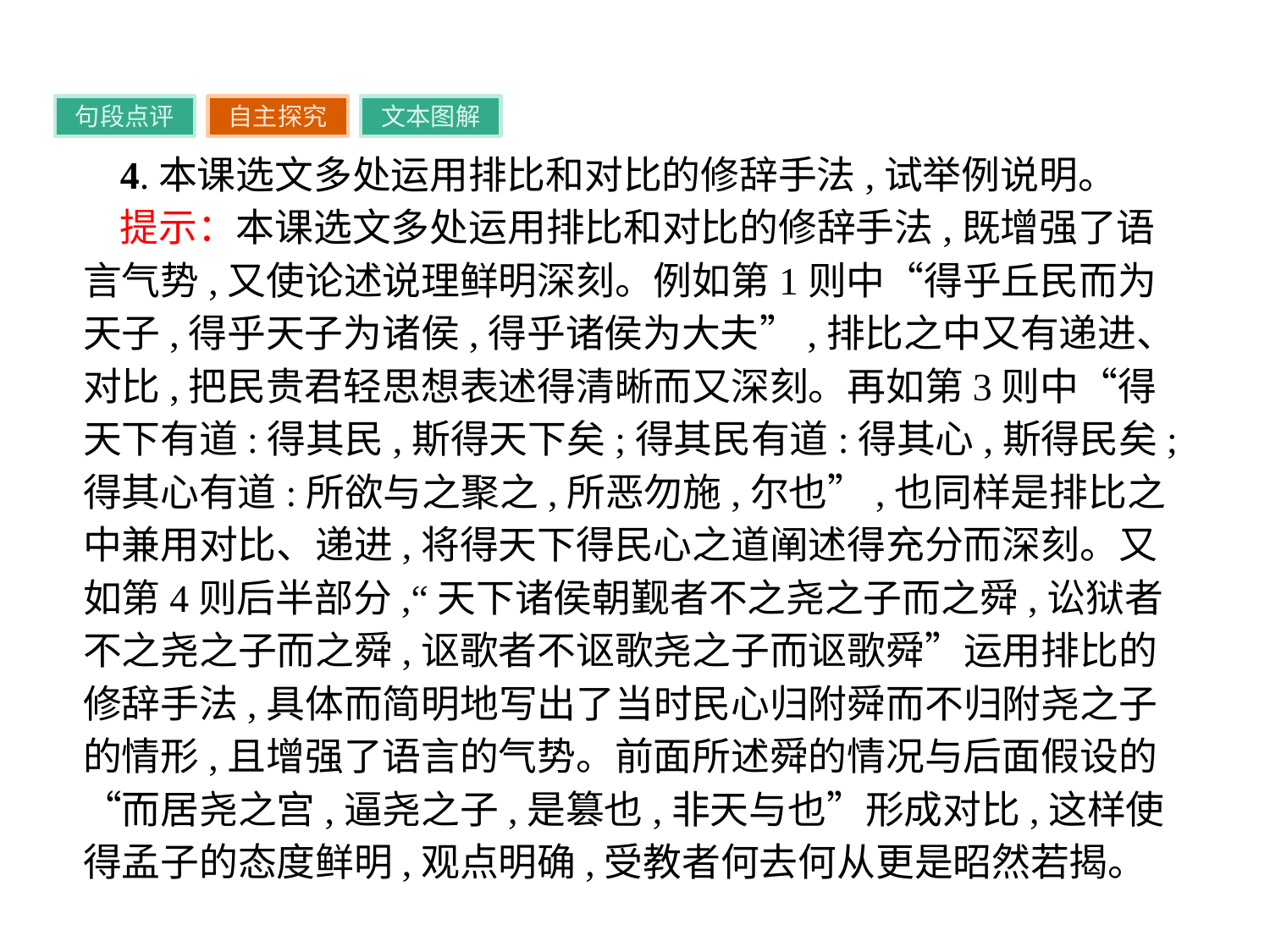

句段点评
自主探究
文本图解
4.本课选文多处运用排比和对比的修辞手法,试举例说明。
提示：本课选文多处运用排比和对比的修辞手法,既增强了语言气势,又使论述说理鲜明深刻。例如第1则中“得乎丘民而为天子,得乎天子为诸侯,得乎诸侯为大夫”,排比之中又有递进、对比,把民贵君轻思想表述得清晰而又深刻。再如第3则中“得天下有道:得其民,斯得天下矣;得其民有道:得其心,斯得民矣;得其心有道:所欲与之聚之,所恶勿施,尔也”,也同样是排比之中兼用对比、递进,将得天下得民心之道阐述得充分而深刻。又如第4则后半部分,“天下诸侯朝觐者不之尧之子而之舜,讼狱者不之尧之子而之舜,讴歌者不讴歌尧之子而讴歌舜”运用排比的修辞手法,具体而简明地写出了当时民心归附舜而不归附尧之子的情形,且增强了语言的气势。前面所述舜的情况与后面假设的“而居尧之宫,逼尧之子,是篡也,非天与也”形成对比,这样使得孟子的态度鲜明,观点明确,受教者何去何从更是昭然若揭。